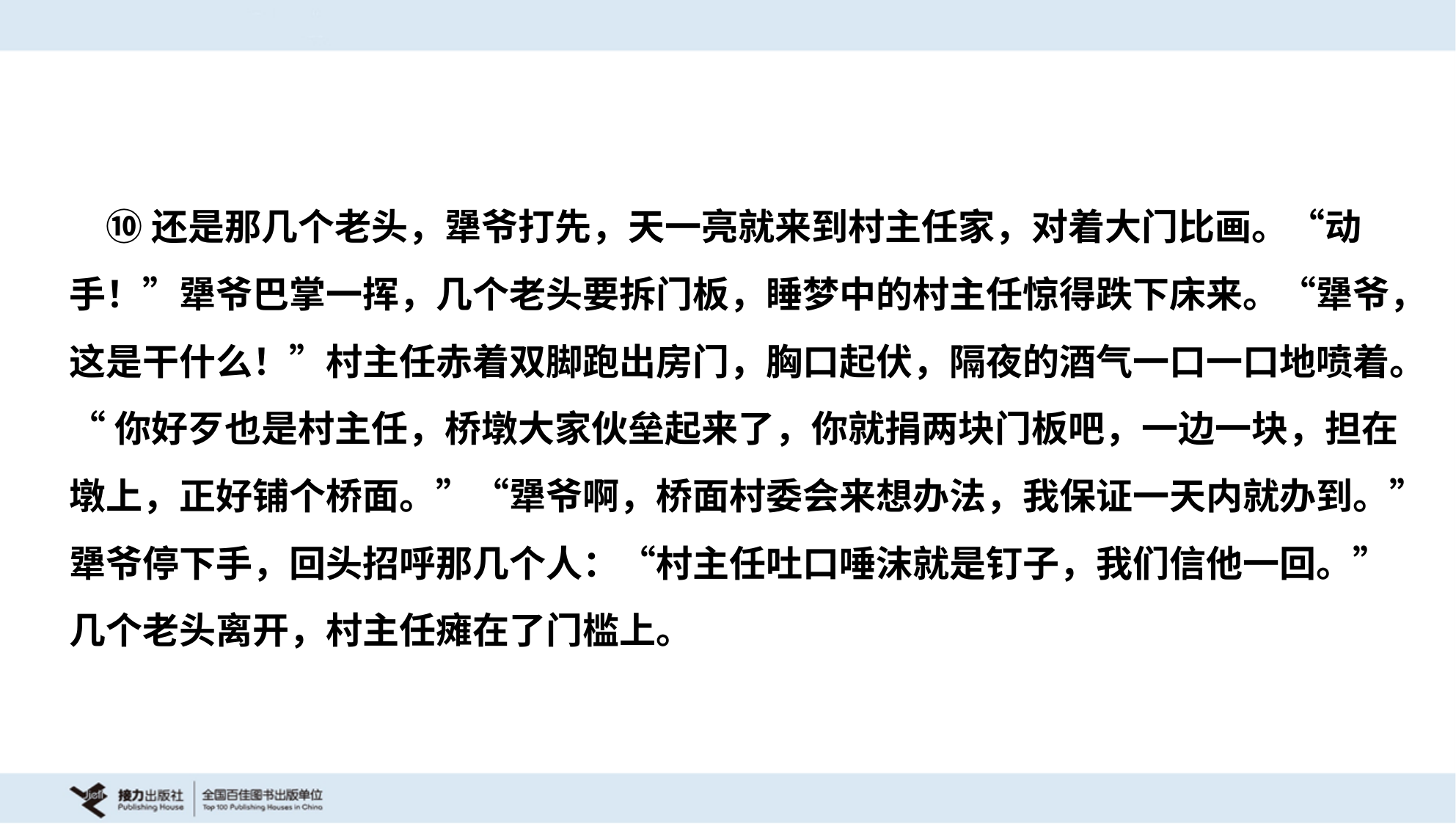

⑩还是那几个老头，犟爷打先，天一亮就来到村主任家，对着大门比画。“动
手！”犟爷巴掌一挥，几个老头要拆门板，睡梦中的村主任惊得跌下床来。“犟爷，
这是干什么！”村主任赤着双脚跑出房门，胸口起伏，隔夜的酒气一口一口地喷着。
“你好歹也是村主任，桥墩大家伙垒起来了，你就捐两块门板吧，一边一块，担在
墩上，正好铺个桥面。”“犟爷啊，桥面村委会来想办法，我保证一天内就办到。”
犟爷停下手，回头招呼那几个人：“村主任吐口唾沫就是钉子，我们信他一回。”
几个老头离开，村主任瘫在了门槛上。